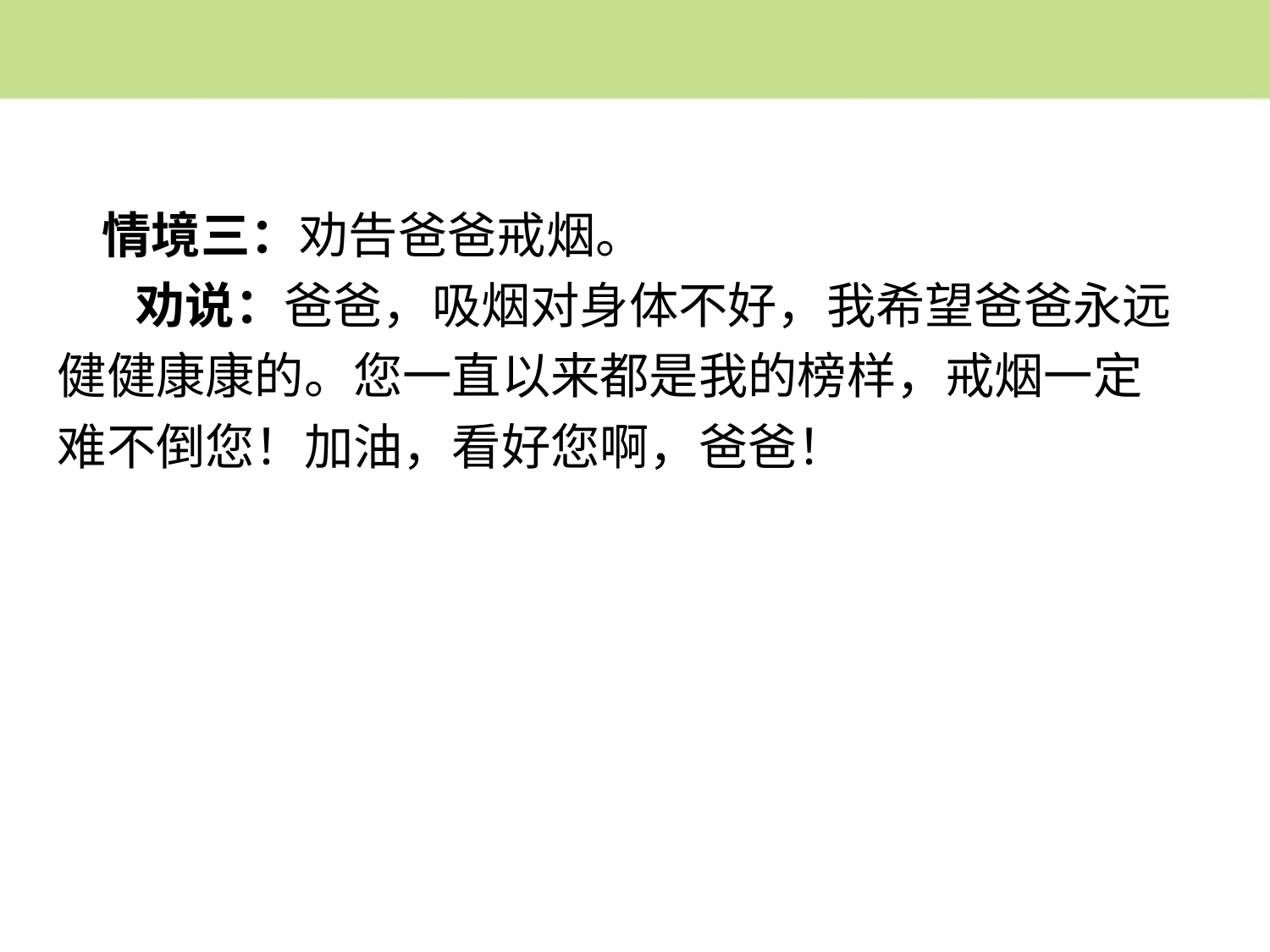

情境三：劝告爸爸戒烟。
      劝说：爸爸，吸烟对身体不好，我希望爸爸永远健健康康的。您一直以来都是我的榜样，戒烟一定难不倒您！加油，看好您啊，爸爸！